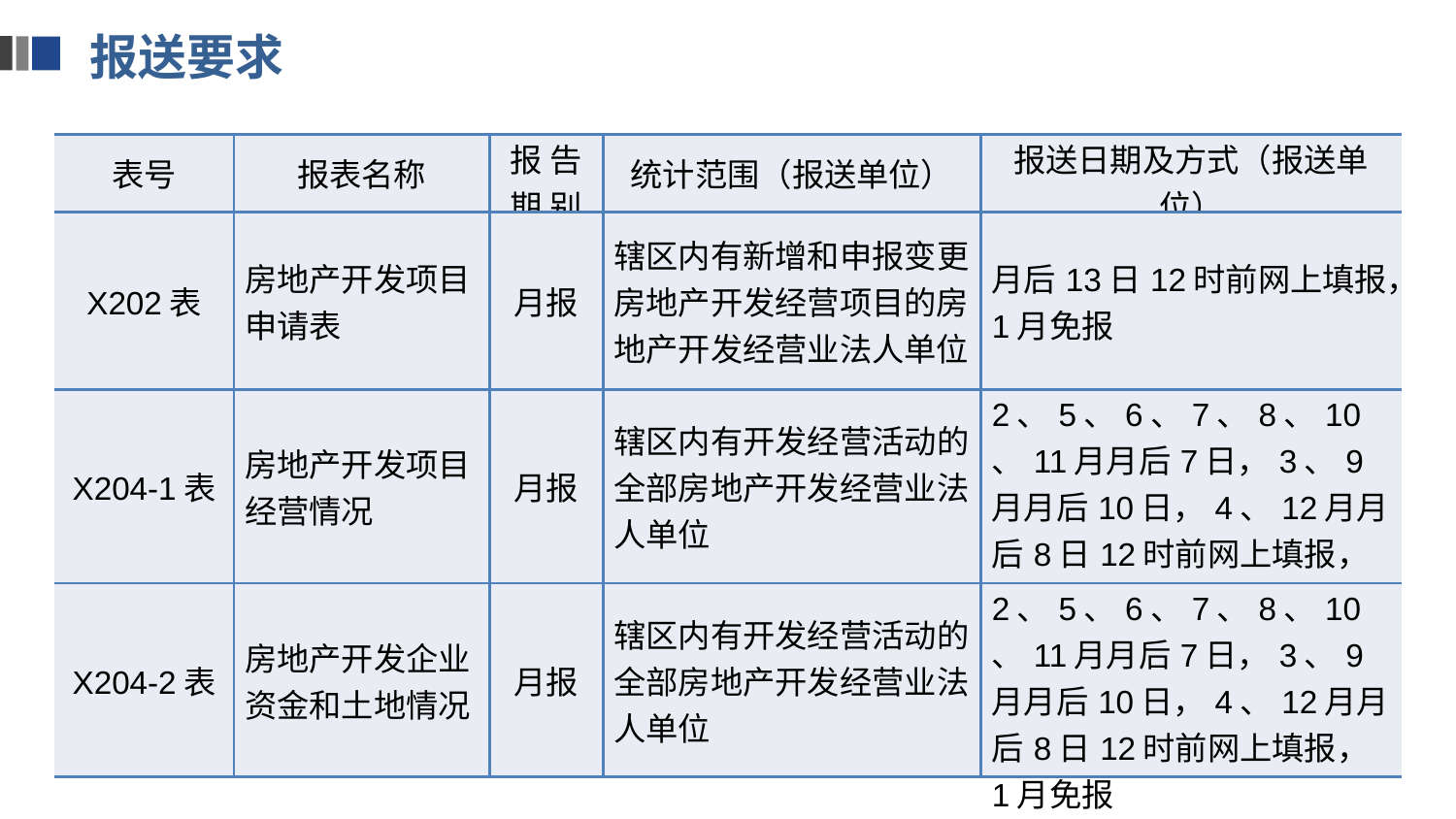

报送要求

| 表号 | 报表名称 | 报 告 期 别 | 统计范围（报送单位） | 报送日期及方式（报送单位） |
| --- | --- | --- | --- | --- |
| X202表 | 房地产开发项目申请表 | 月报 | 辖区内有新增和申报变更房地产开发经营项目的房地产开发经营业法人单位 | 月后13日12时前网上填报，1月免报 |
| X204-1表 | 房地产开发项目经营情况 | 月报 | 辖区内有开发经营活动的全部房地产开发经营业法人单位 | 2、5、6、7、8、10、11月月后7日，3、9月月后10日，4、12月月后8日12时前网上填报，1月免报 |
| X204-2表 | 房地产开发企业资金和土地情况 | 月报 | 辖区内有开发经营活动的全部房地产开发经营业法人单位 | 2、5、6、7、8、10、11月月后7日，3、9月月后10日，4、12月月后8日12时前网上填报，1月免报 |